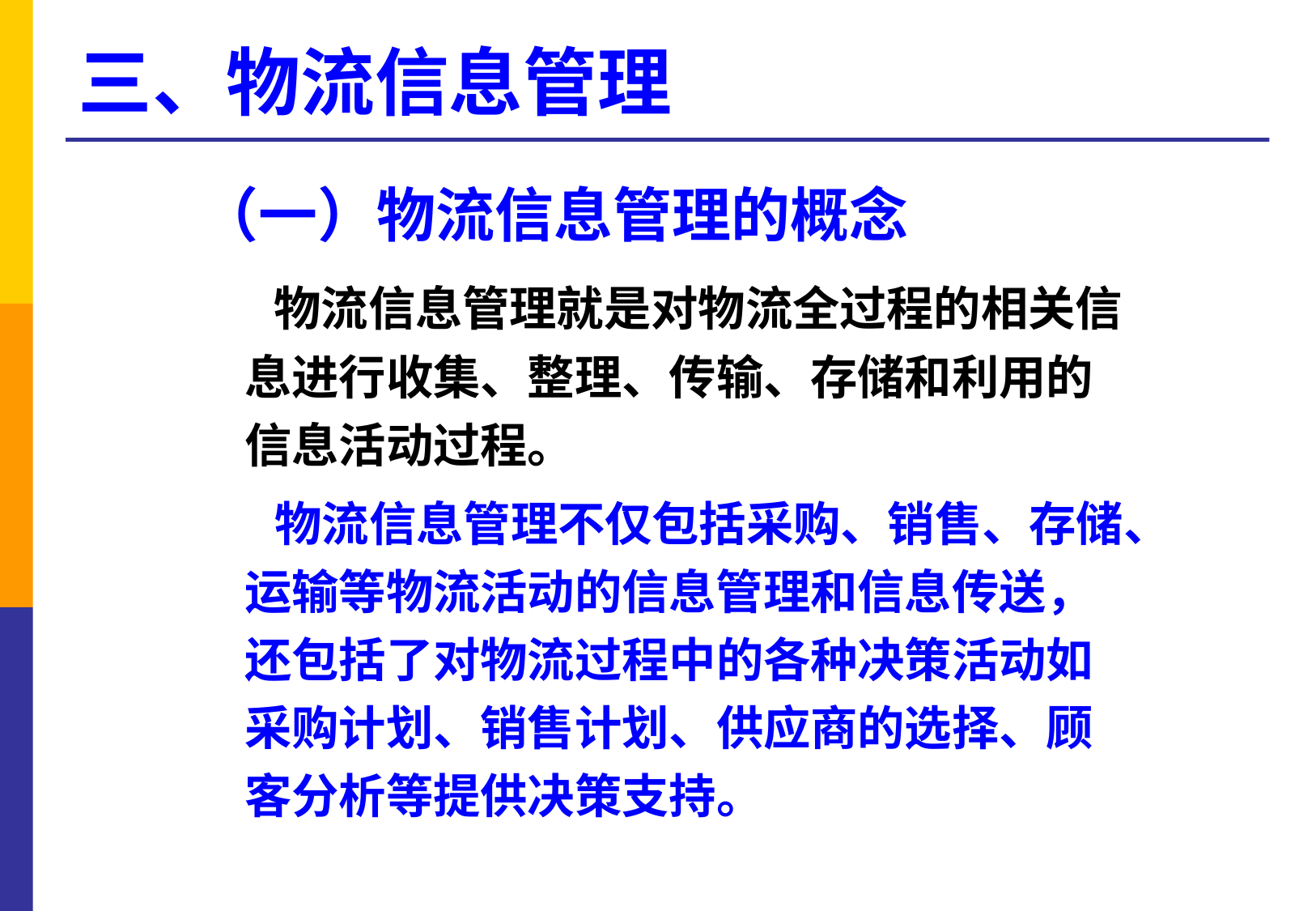

# 三、物流信息管理
（一）物流信息管理的概念
     物流信息管理就是对物流全过程的相关信息进行收集、整理、传输、存储和利用的信息活动过程。
      物流信息管理不仅包括采购、销售、存储、运输等物流活动的信息管理和信息传送，还包括了对物流过程中的各种决策活动如采购计划、销售计划、供应商的选择、顾客分析等提供决策支持。